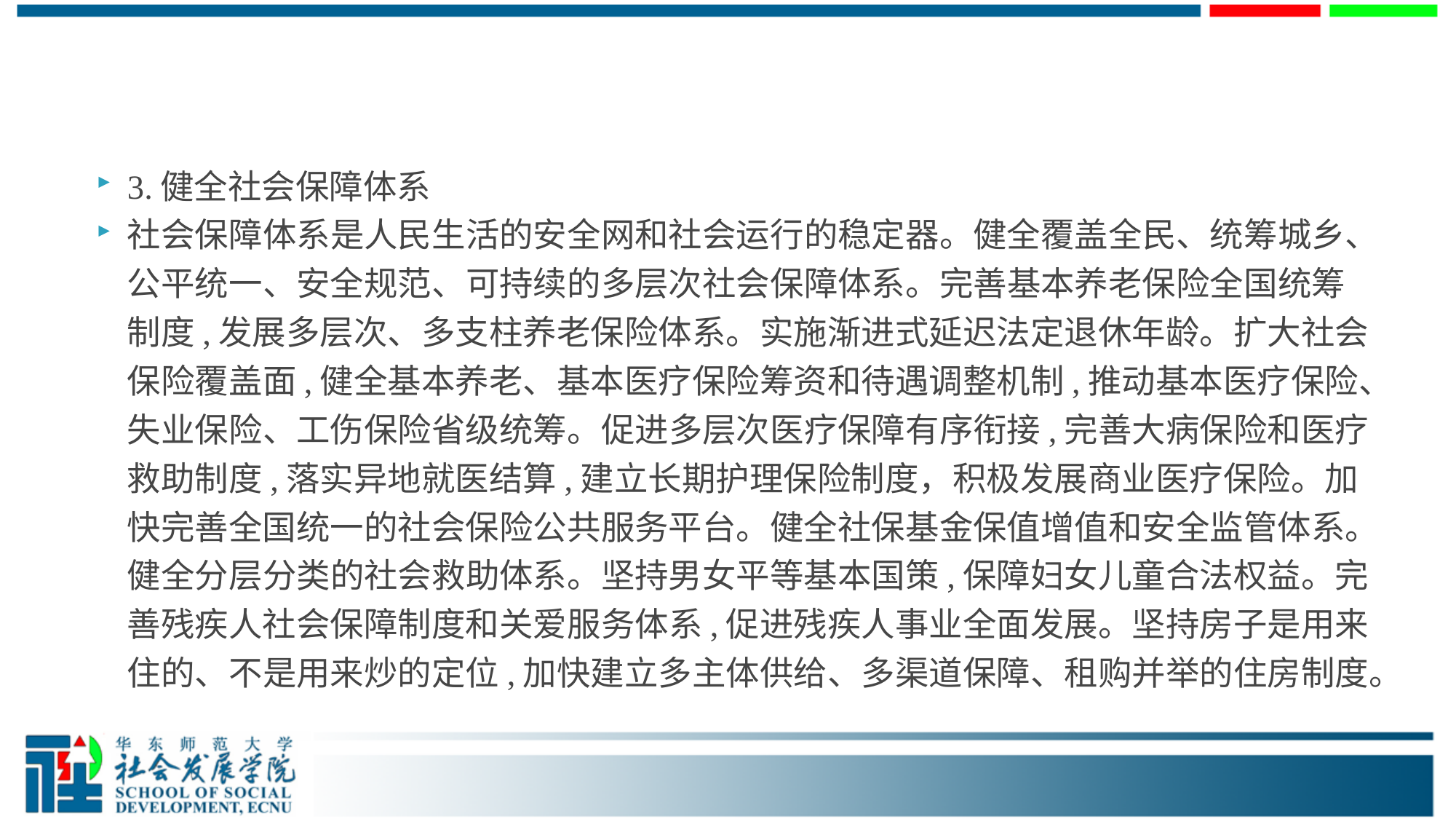

3.健全社会保障体系
社会保障体系是人民生活的安全网和社会运行的稳定器。健全覆盖全民、统筹城乡、公平统一、安全规范、可持续的多层次社会保障体系。完善基本养老保险全国统筹制度,发展多层次、多支柱养老保险体系。实施渐进式延迟法定退休年龄。扩大社会保险覆盖面,健全基本养老、基本医疗保险筹资和待遇调整机制,推动基本医疗保险、失业保险、工伤保险省级统筹。促进多层次医疗保障有序衔接,完善大病保险和医疗救助制度,落实异地就医结算,建立长期护理保险制度，积极发展商业医疗保险。加快完善全国统一的社会保险公共服务平台。健全社保基金保值增值和安全监管体系。健全分层分类的社会救助体系。坚持男女平等基本国策,保障妇女儿童合法权益。完善残疾人社会保障制度和关爱服务体系,促进残疾人事业全面发展。坚持房子是用来住的、不是用来炒的定位,加快建立多主体供给、多渠道保障、租购并举的住房制度。